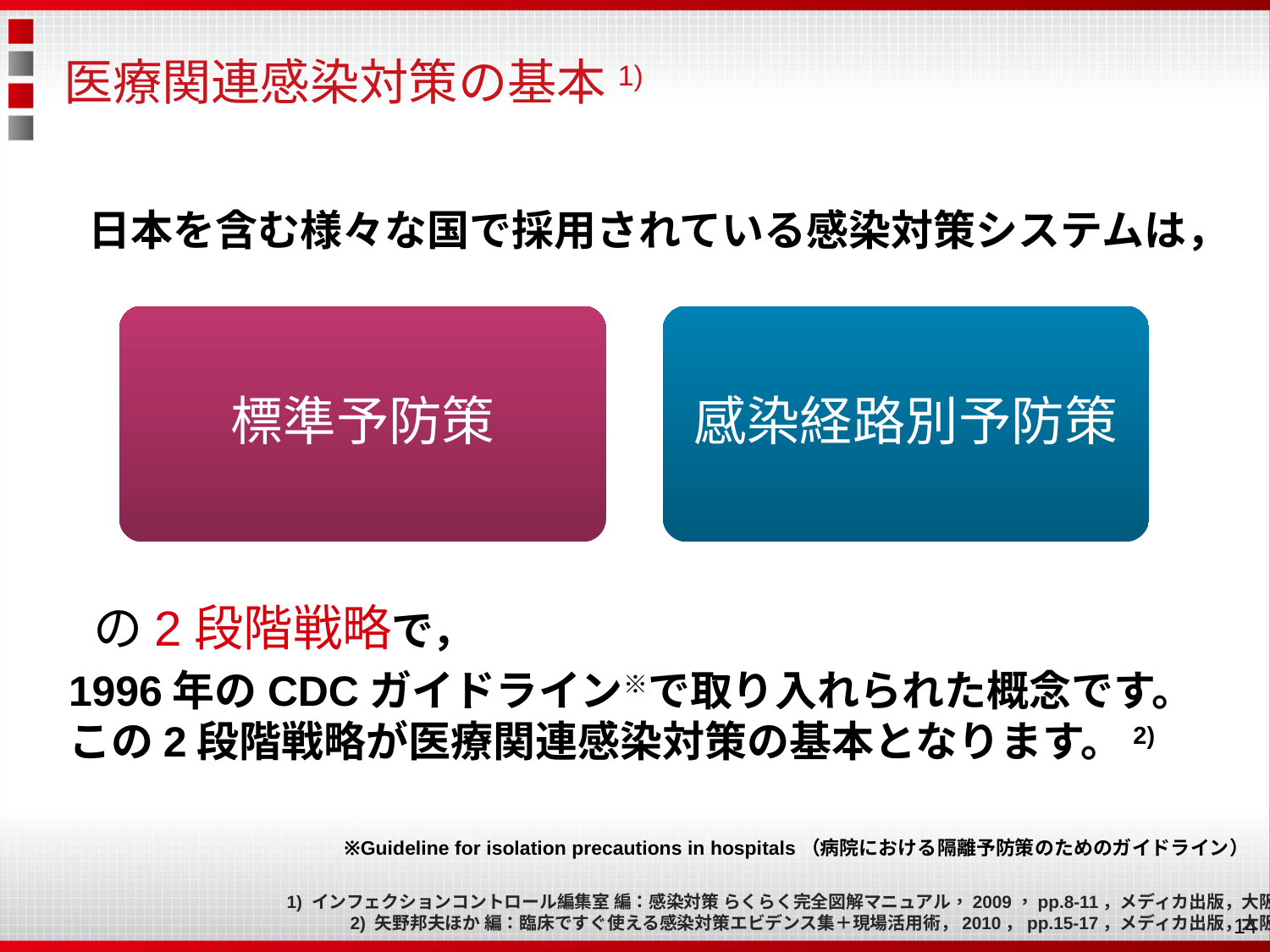

# 医療関連感染対策の基本1)
日本を含む様々な国で採用されている感染対策システムは，
標準予防策
感染経路別予防策
の2段階戦略で，
1996年のCDCガイドライン※で取り入れられた概念です。
この2段階戦略が医療関連感染対策の基本となります。2)
※Guideline for isolation precautions in hospitals（病院における隔離予防策のためのガイドライン）
1) インフェクションコントロール編集室 編：感染対策 らくらく完全図解マニュアル，2009，pp.8-11，メディカ出版，大阪
2) 矢野邦夫ほか 編：臨床ですぐ使える感染対策エビデンス集＋現場活用術，2010，pp.15-17，メディカ出版，大阪
14